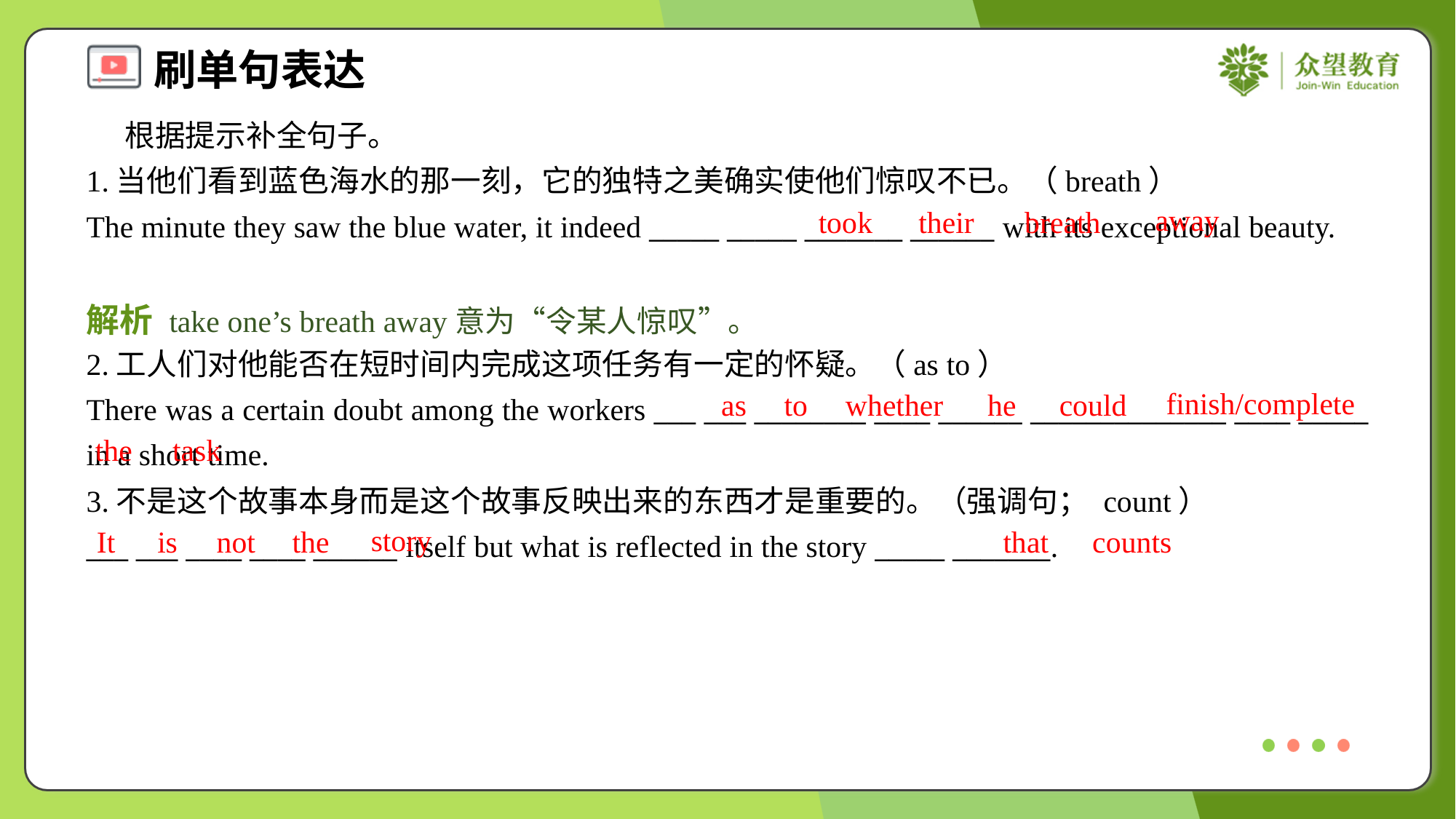

根据提示补全句子。
1.当他们看到蓝色海水的那一刻，它的独特之美确实使他们惊叹不已。（breath）
The minute they saw the blue water, it indeed _____ _____ _______ ______ with its exceptional beauty.
away
took
their
breath
解析 take one’s breath away意为“令某人惊叹”。
2.工人们对他能否在短时间内完成这项任务有一定的怀疑。（as to）
There was a certain doubt among the workers ___ ___ ________ ____ ______ ______________ ____ _____ in a short time.
finish/complete
as
to
whether
he
could
the
task
3.不是这个故事本身而是这个故事反映出来的东西才是重要的。（强调句； count）
___ ___ ____ ____ ______ itself but what is reflected in the story _____ _______.
story
It
is
not
the
that
counts